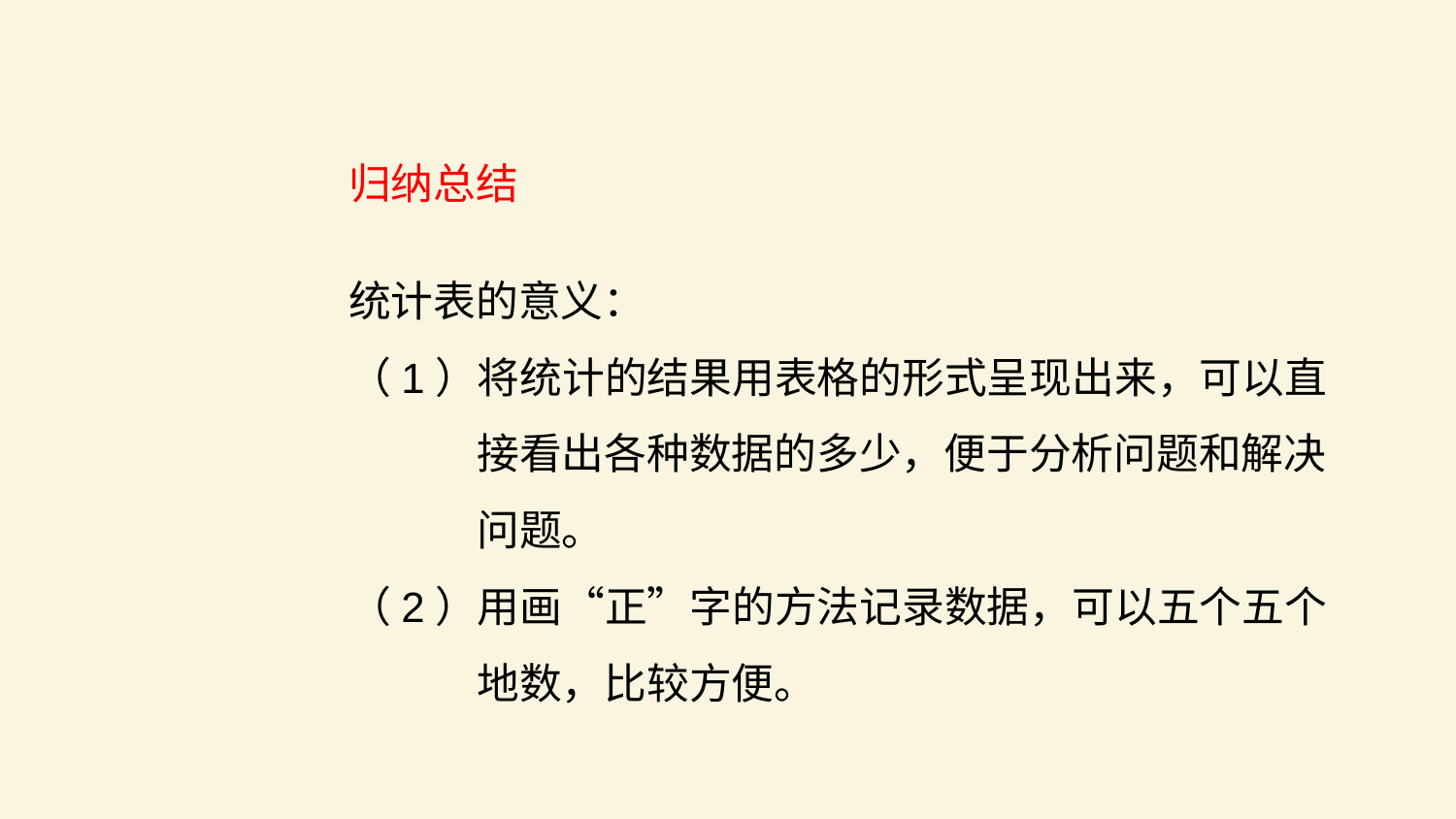

归纳总结
统计表的意义：
（1）将统计的结果用表格的形式呈现出来，可以直接看出各种数据的多少，便于分析问题和解决问题。
（2）用画“正”字的方法记录数据，可以五个五个地数，比较方便。